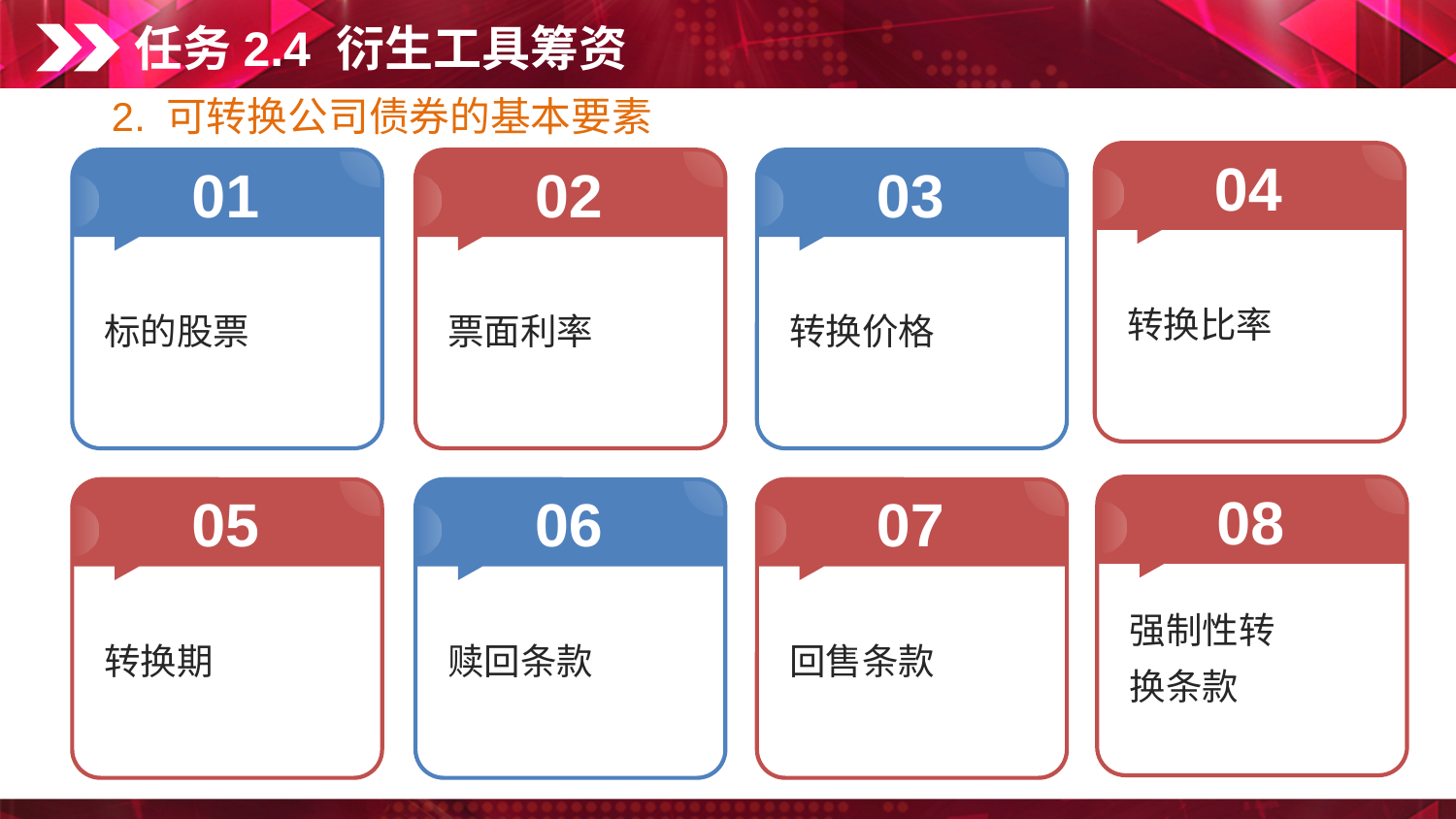

任务2.4 衍生工具筹资

2. 可转换公司债券的基本要素
04
转换比率

01
标的股票

02
票面利率

03
转换价格

08
强制性转
换条款

05
转换期

06
赎回条款
07
回售条款